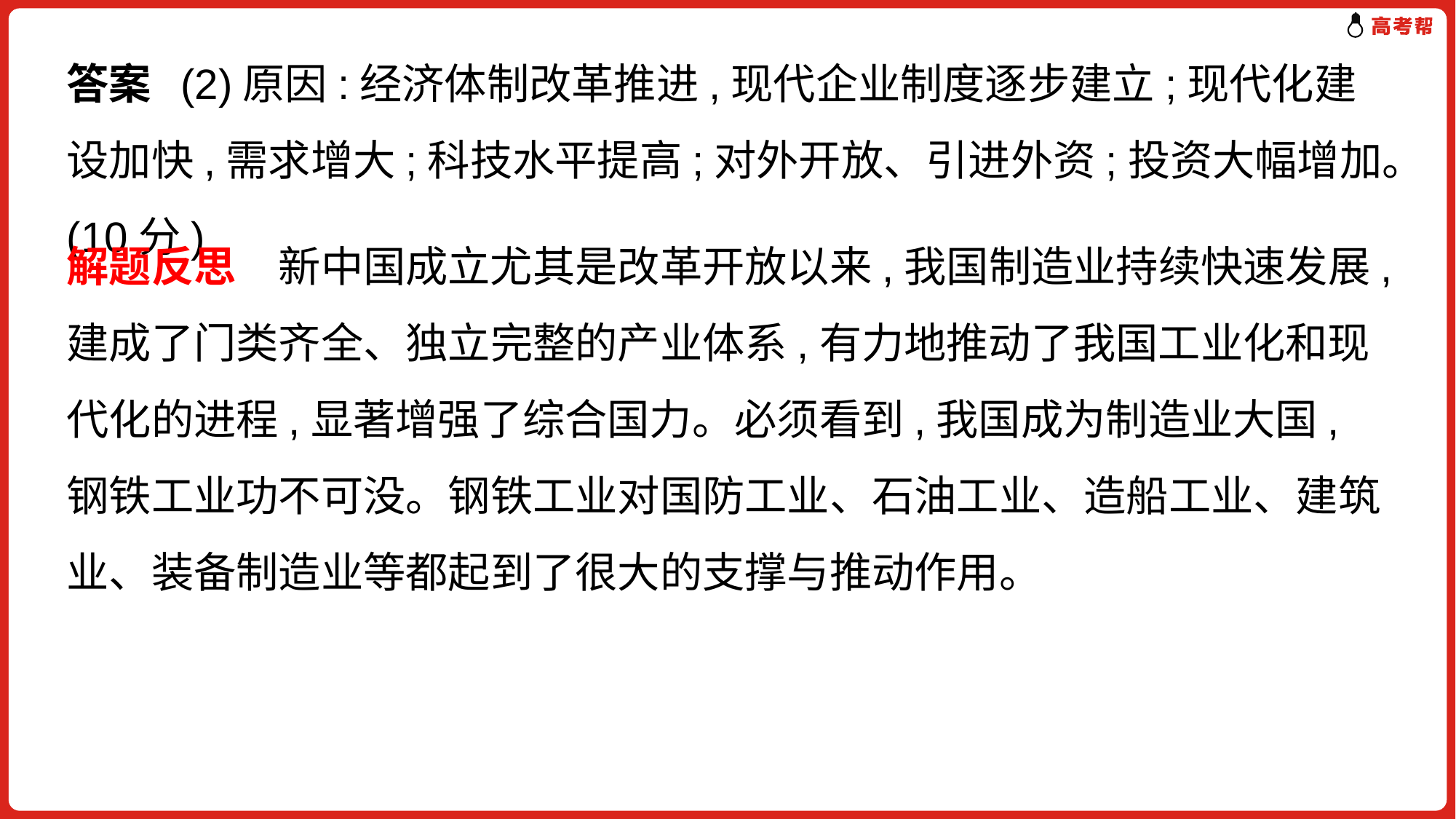

答案  (2)原因:经济体制改革推进,现代企业制度逐步建立;现代化建设加快,需求增大;科技水平提高;对外开放、引进外资;投资大幅增加。(10分)
解题反思　新中国成立尤其是改革开放以来,我国制造业持续快速发展,建成了门类齐全、独立完整的产业体系,有力地推动了我国工业化和现代化的进程,显著增强了综合国力。必须看到,我国成为制造业大国,钢铁工业功不可没。钢铁工业对国防工业、石油工业、造船工业、建筑业、装备制造业等都起到了很大的支撑与推动作用。